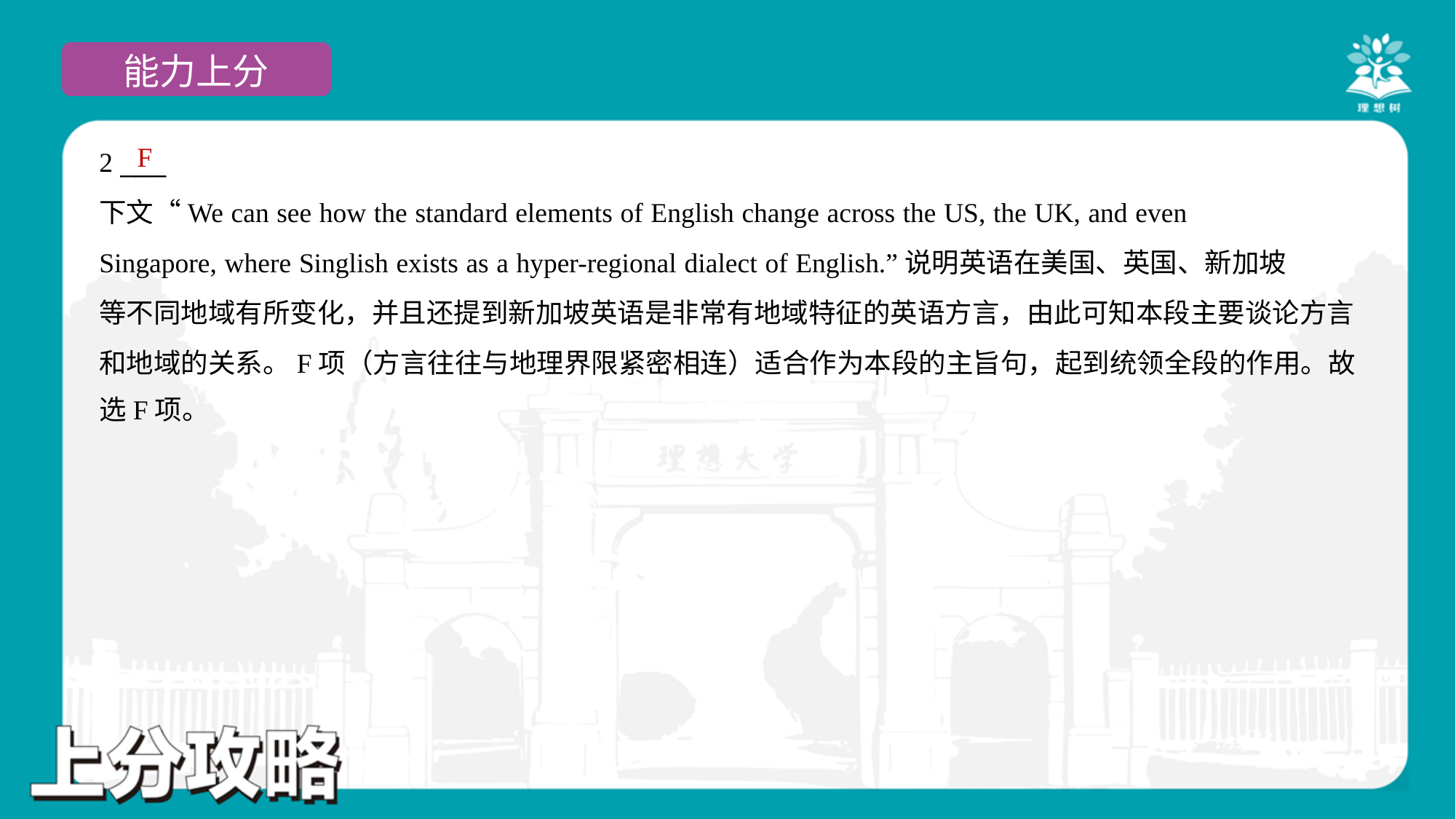

F
2 ___
下文“We can see how the standard elements of English change across the US, the UK, and even
Singapore, where Singlish exists as a hyper-regional dialect of English.”说明英语在美国、英国、新加坡
等不同地域有所变化，并且还提到新加坡英语是非常有地域特征的英语方言，由此可知本段主要谈论方言
和地域的关系。F项（方言往往与地理界限紧密相连）适合作为本段的主旨句，起到统领全段的作用。故
选F项。